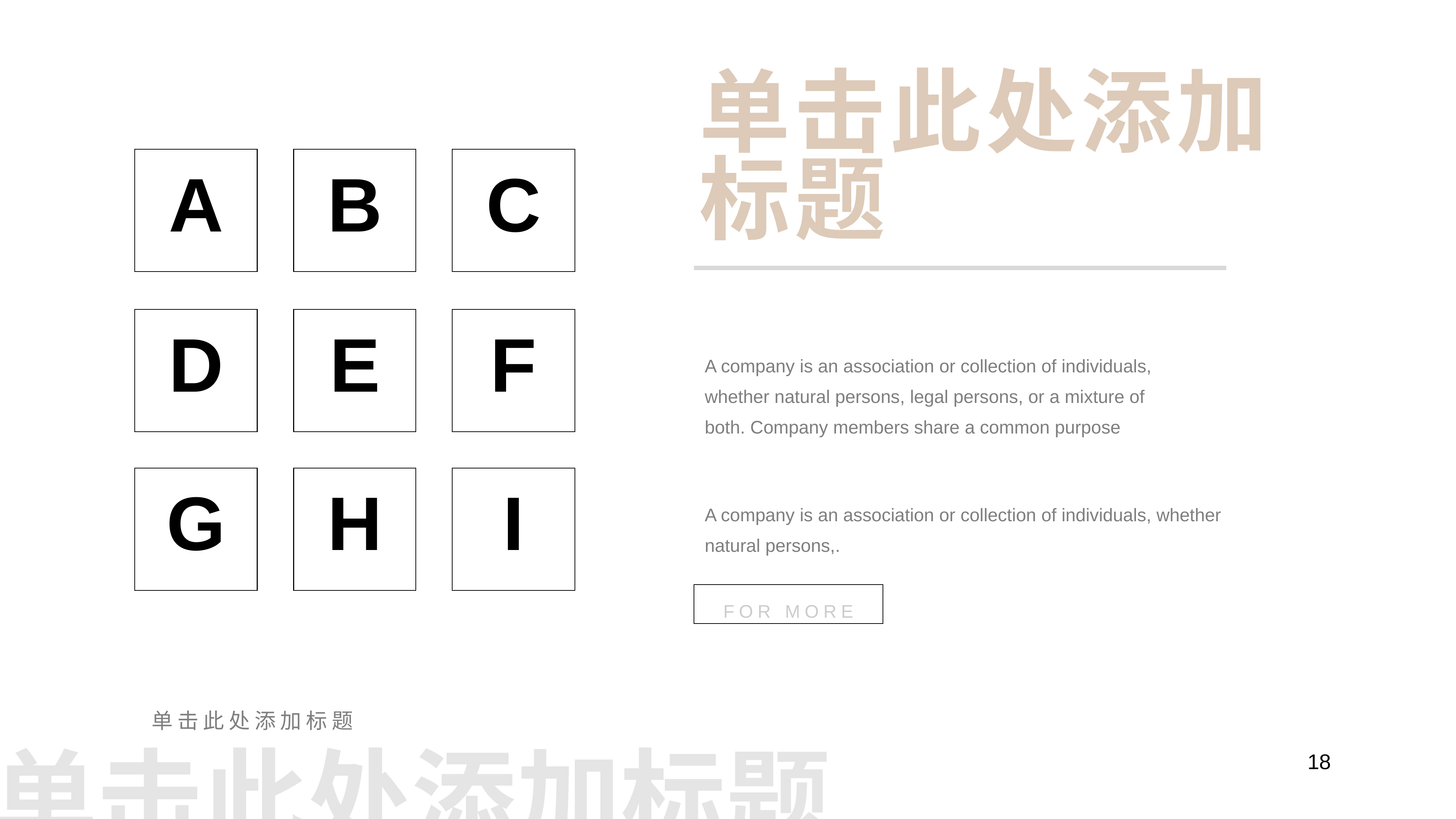

单击此处添加标题

A
B
C

D
E
F
A company is an association or collection of individuals, whether natural persons, legal persons, or a mixture of both. Company members share a common purpose

A company is an association or collection of individuals, whether natural persons,.
G
H
I

FOR MORE
单击此处添加标题
单击此处添加标题